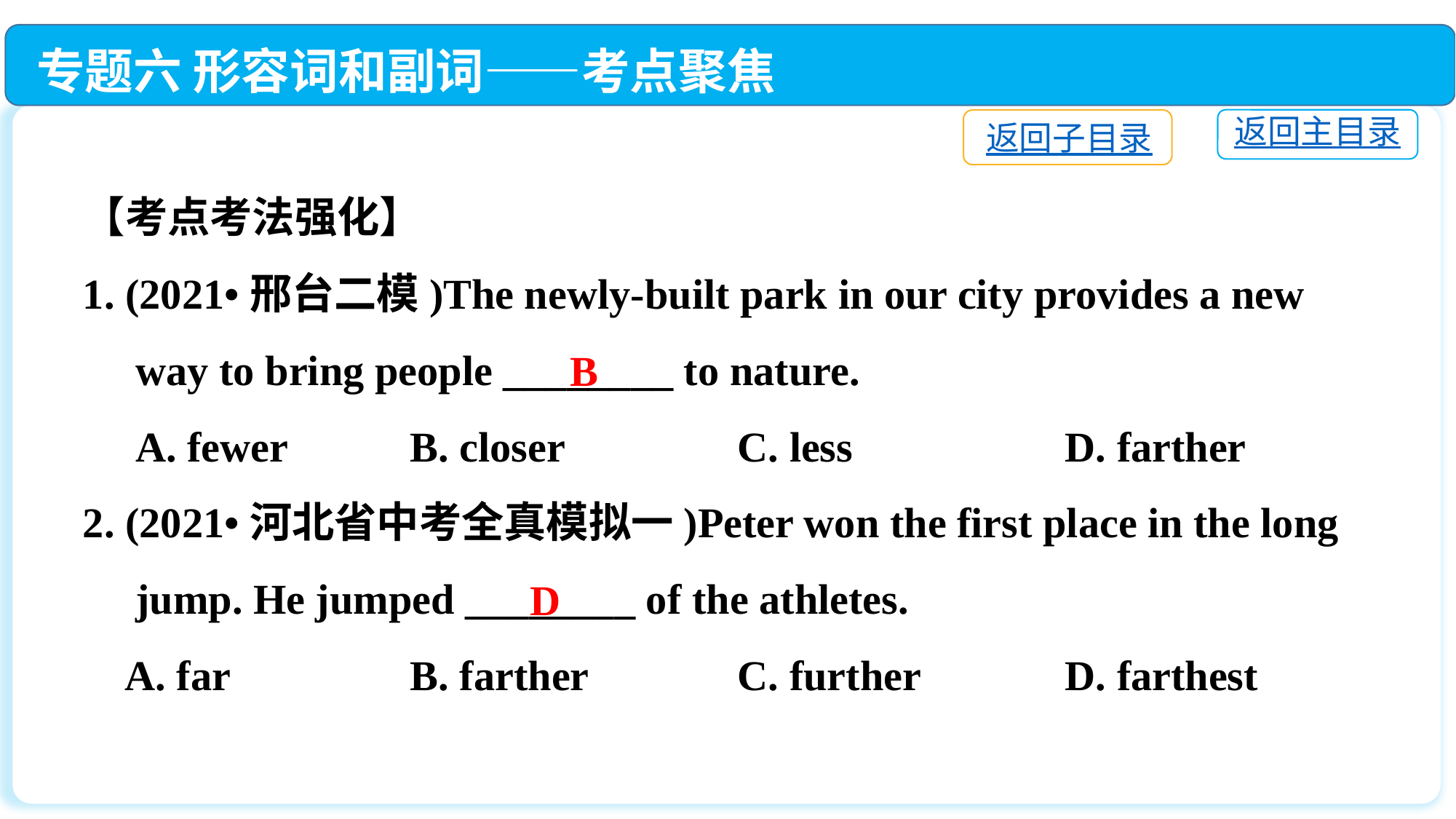

专题六 形容词和副词——考点聚焦

返回主目录

返回子目录
【考点考法强化】
1. (2021•邢台二模)The newly-built park in our city provides a new
     way to bring people ________ to nature.
     A. fewer		B. closer		C. less		D. farther
2. (2021•河北省中考全真模拟一)Peter won the first place in the long
     jump. He jumped ________ of the athletes.
    A. far　		B. farther　	C. further　	D. farthest
B
D